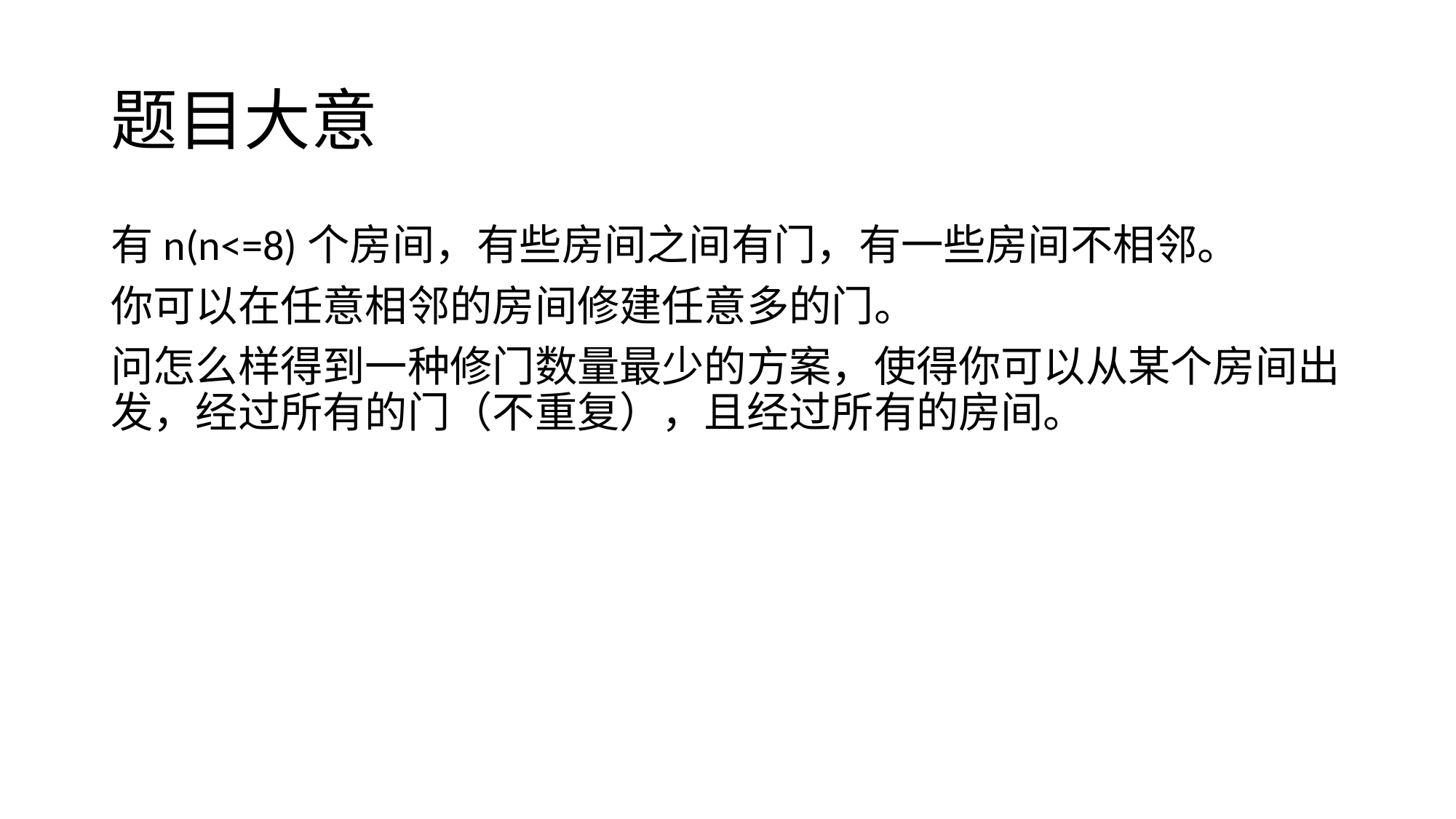

# 题目大意
有n(n<=8)个房间，有些房间之间有门，有一些房间不相邻。
你可以在任意相邻的房间修建任意多的门。
问怎么样得到一种修门数量最少的方案，使得你可以从某个房间出发，经过所有的门（不重复），且经过所有的房间。